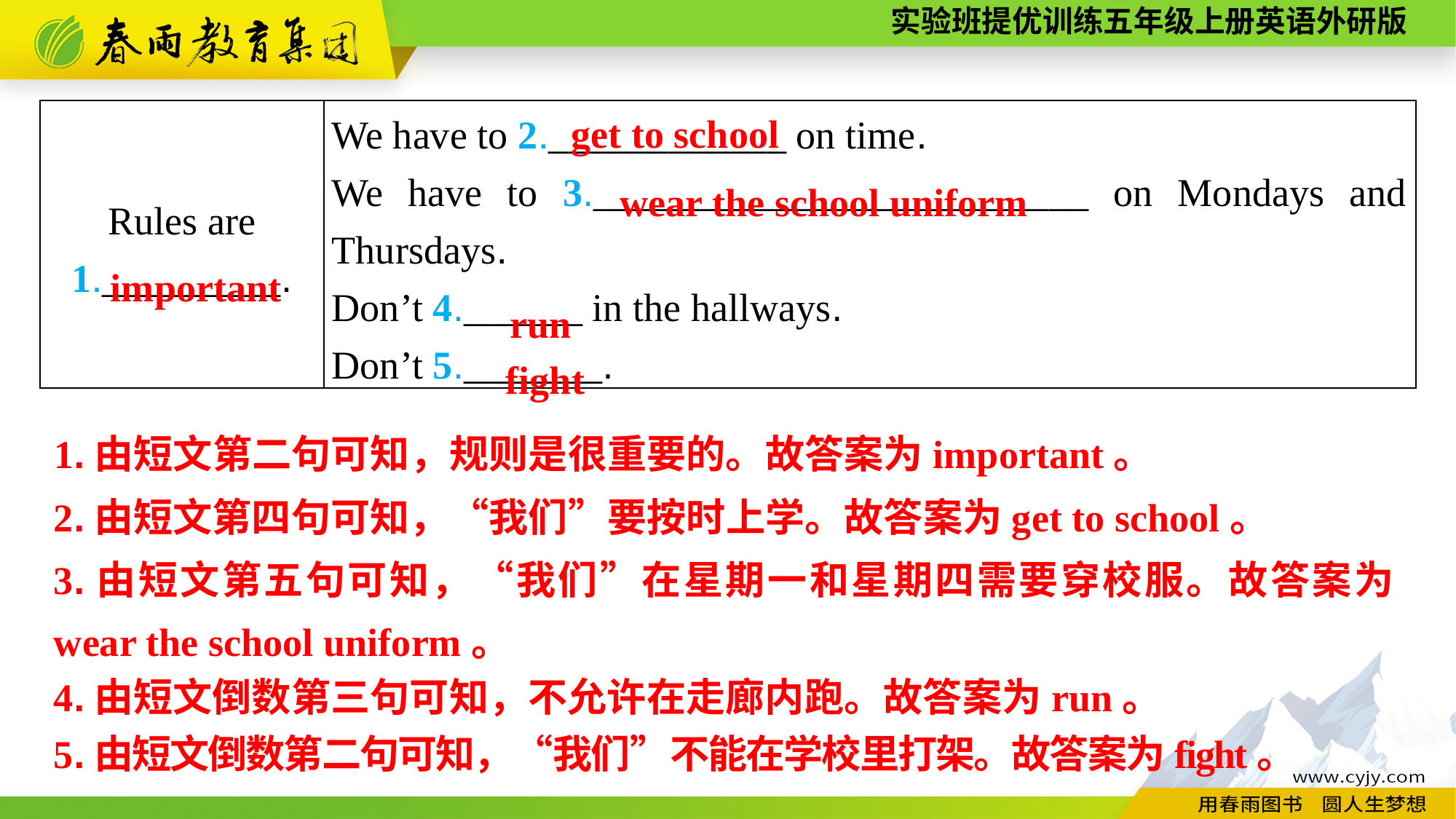

get to school
| Rules are 1.\_\_\_\_\_\_\_\_\_. | We have to 2.\_\_\_\_\_\_\_\_\_\_\_\_ on time. We have to 3.\_\_\_\_\_\_\_\_\_\_\_\_\_\_\_\_\_\_\_\_\_\_\_\_\_ on Mondays and Thursdays. Don’t 4.\_\_\_\_\_\_ in the hallways. Don’t 5.\_\_\_\_\_\_\_. |
| --- | --- |
wear the school uniform
important
run
fight
1.由短文第二句可知，规则是很重要的。故答案为important。
2.由短文第四句可知，“我们”要按时上学。故答案为get to school。
3.由短文第五句可知，“我们”在星期一和星期四需要穿校服。故答案为wear the school uniform。
4.由短文倒数第三句可知，不允许在走廊内跑。故答案为run。
5.由短文倒数第二句可知，“我们”不能在学校里打架。故答案为fight。